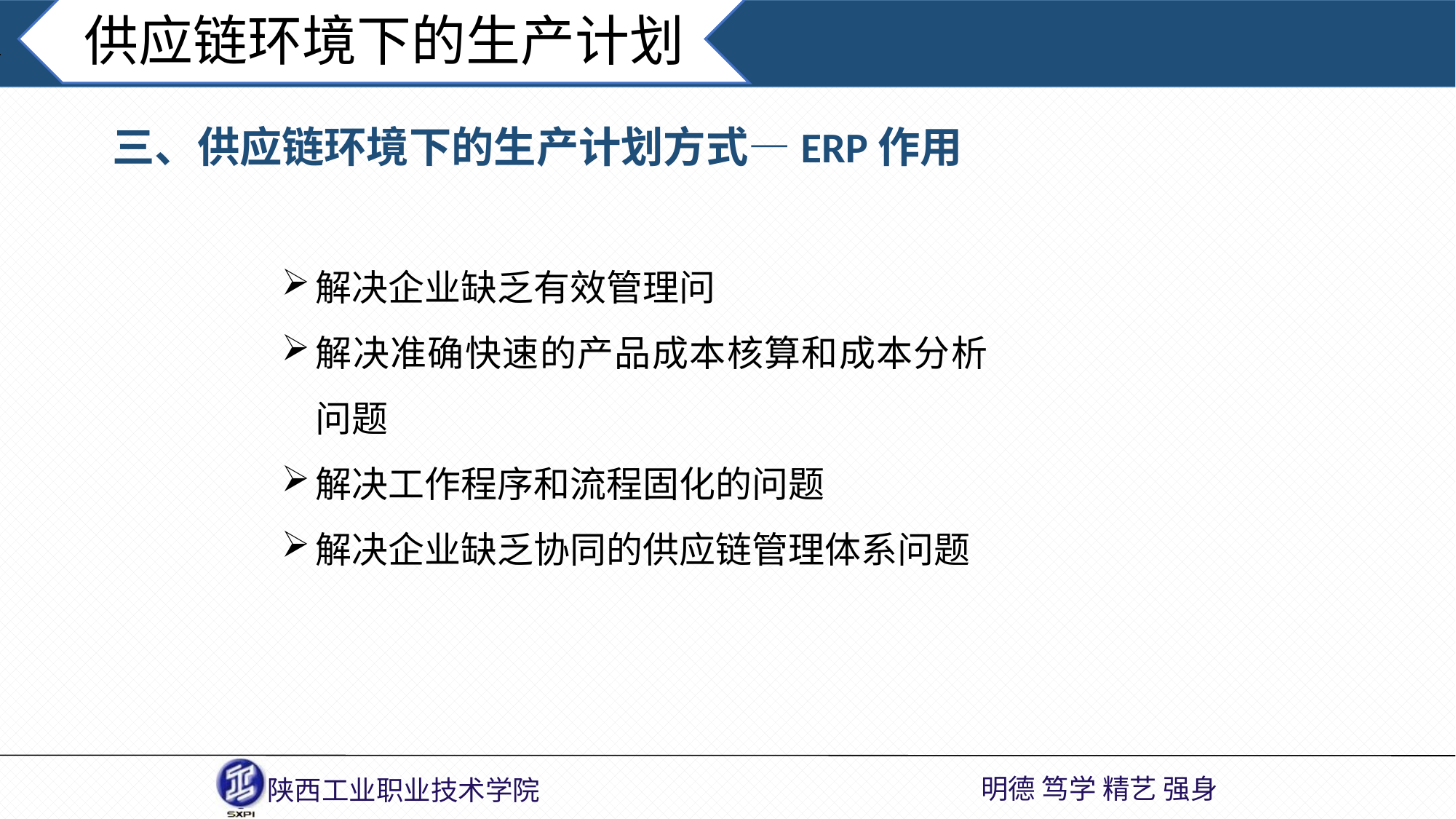

供应链环境下的生产计划

三、供应链环境下的生产计划方式—ERP作用

解决企业缺乏有效管理问
解决准确快速的产品成本核算和成本分析问题
解决工作程序和流程固化的问题
解决企业缺乏协同的供应链管理体系问题